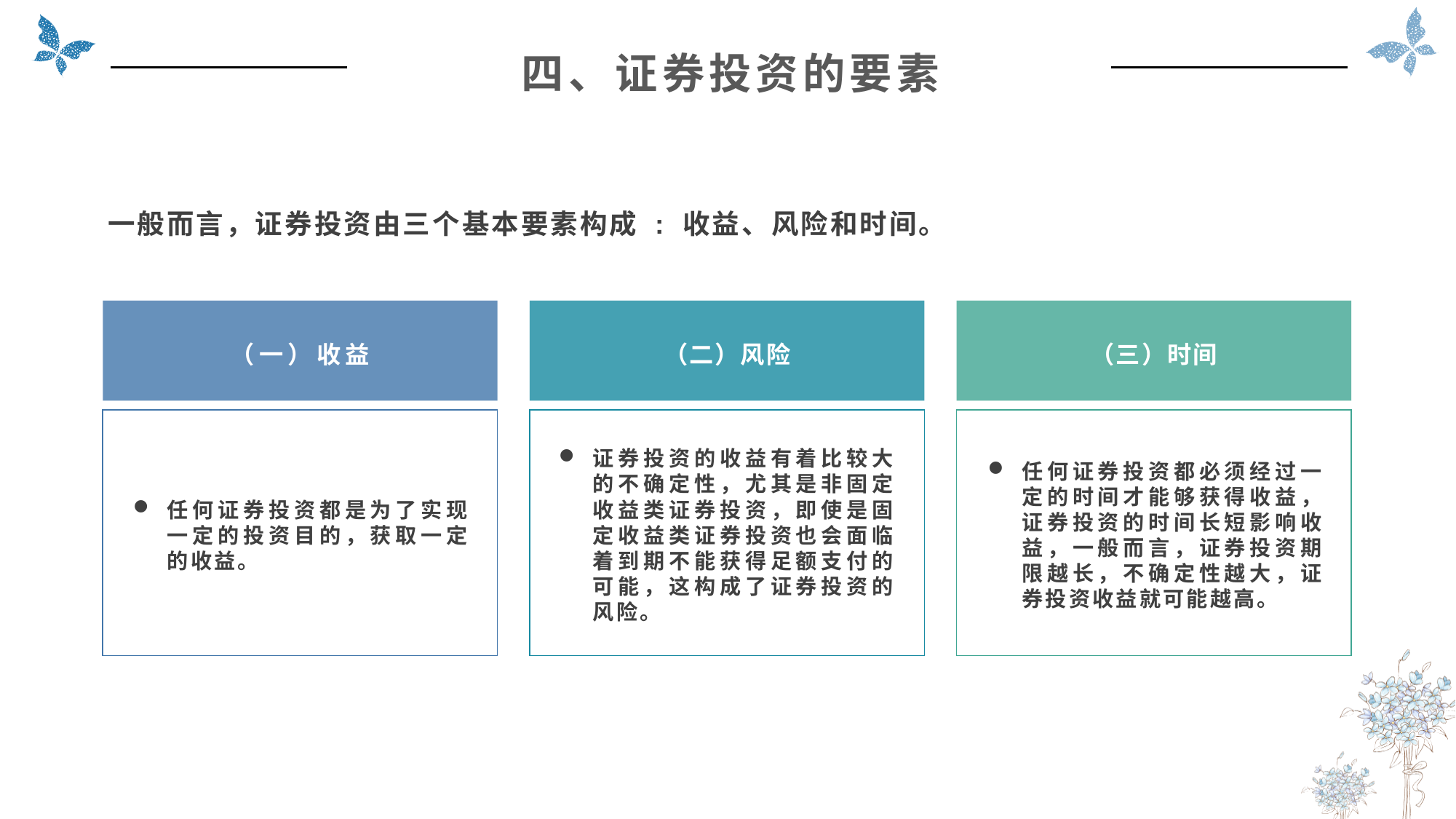

四、证券投资的要素
一般而言，证券投资由三个基本要素构成 : 收益、风险和时间。

（二）风险
（三）时间
（一）收益

任何证券投资都是为了实现一定的投资目的，获取一定的收益。
证券投资的收益有着比较大的不确定性，尤其是非固定收益类证券投资，即使是固定收益类证券投资也会面临着到期不能获得足额支付的可能，这构成了证券投资的风险。
任何证券投资都必须经过一定的时间才能够获得收益，证券投资的时间长短影响收益，一般而言，证券投资期限越长，不确定性越大，证券投资收益就可能越高。